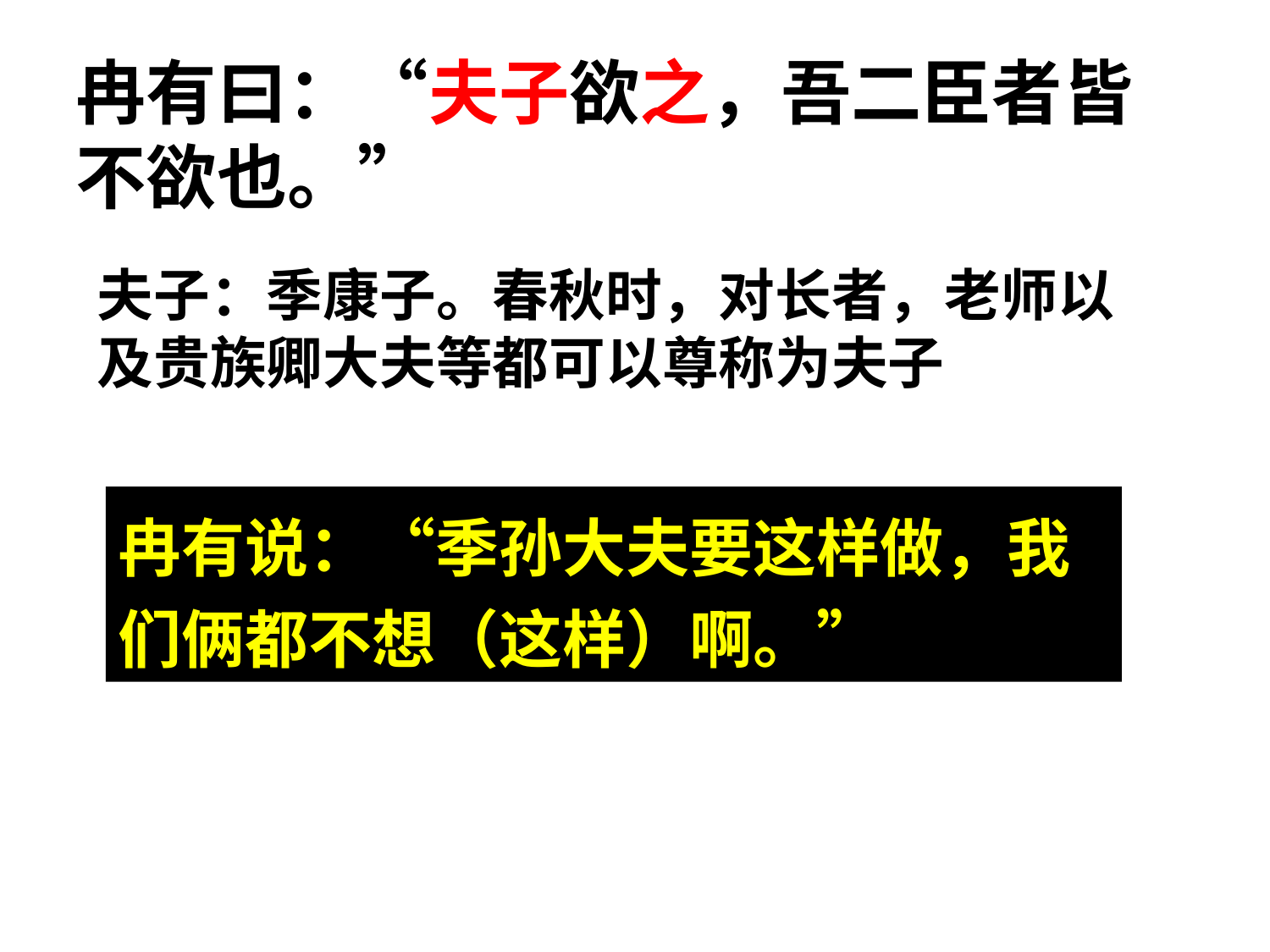

冉有曰：“夫子欲之，吾二臣者皆不欲也。”
夫子：季康子。春秋时，对长者，老师以及贵族卿大夫等都可以尊称为夫子
冉有说：“季孙大夫要这样做，我们俩都不想（这样）啊。”